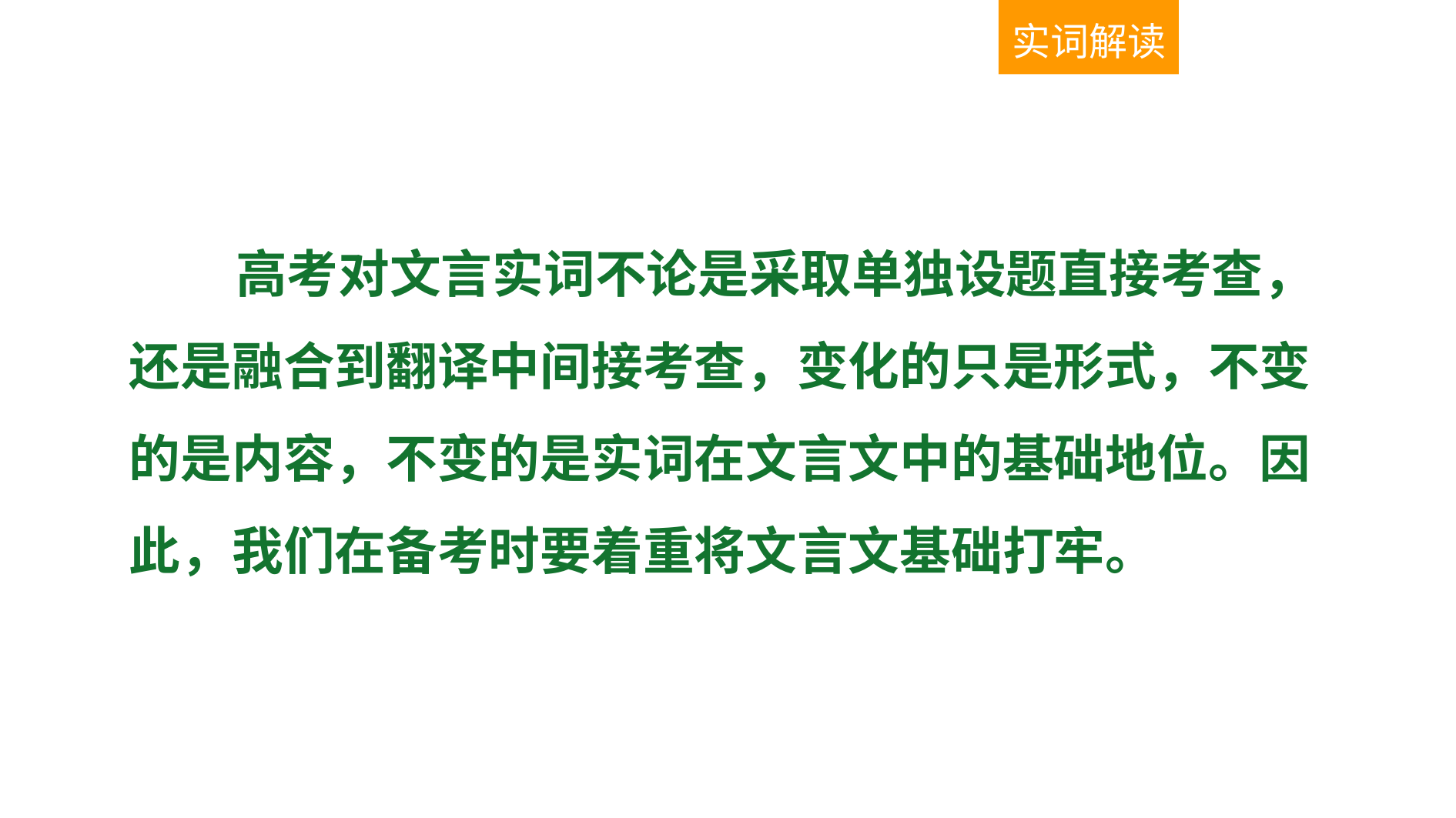

实词解读
        高考对文言实词不论是采取单独设题直接考查，还是融合到翻译中间接考查，变化的只是形式，不变的是内容，不变的是实词在文言文中的基础地位。因此，我们在备考时要着重将文言文基础打牢。